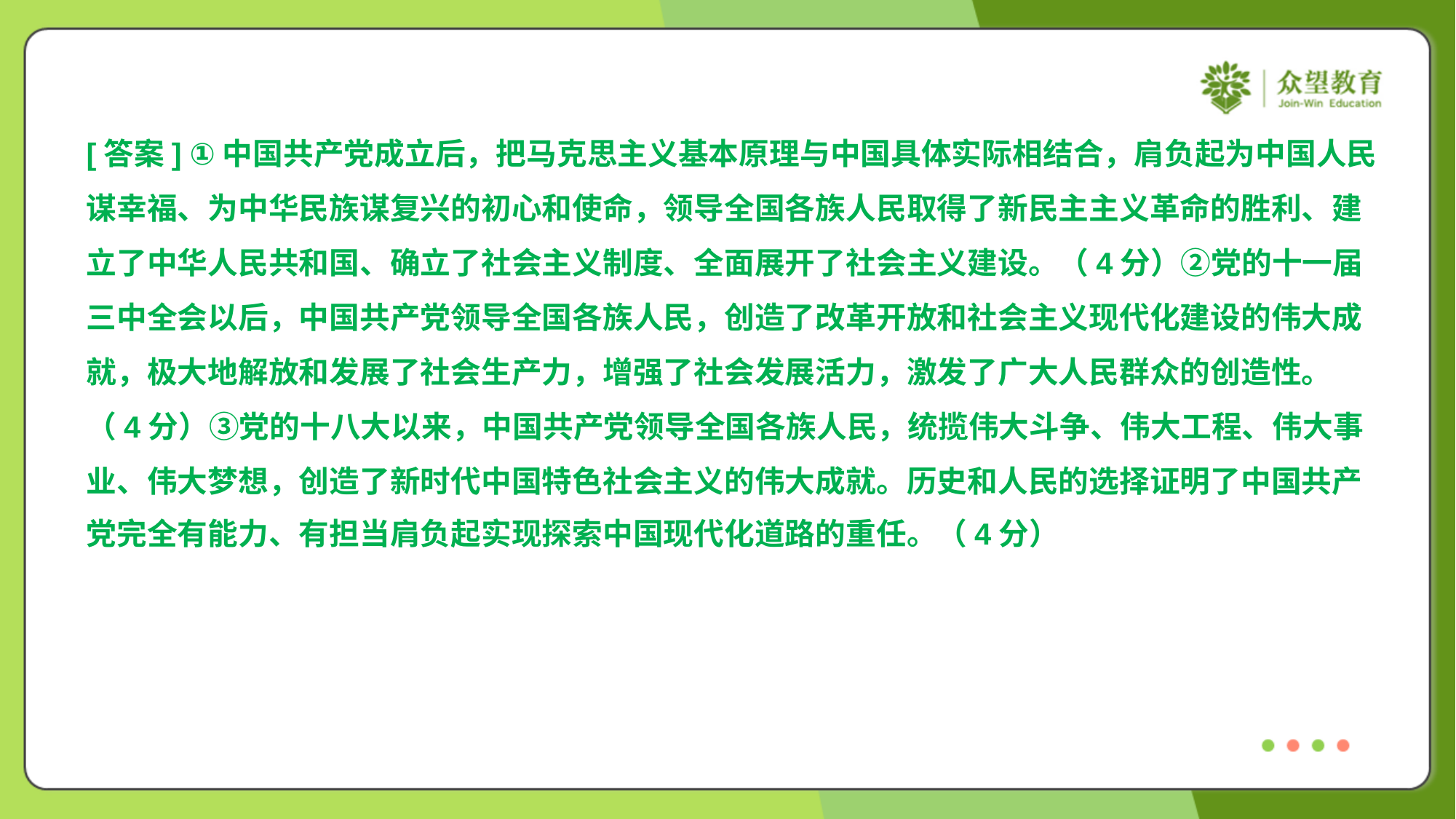

[答案] ①中国共产党成立后，把马克思主义基本原理与中国具体实际相结合，肩负起为中国人民
谋幸福、为中华民族谋复兴的初心和使命，领导全国各族人民取得了新民主主义革命的胜利、建
立了中华人民共和国、确立了社会主义制度、全面展开了社会主义建设。（4分）②党的十一届
三中全会以后，中国共产党领导全国各族人民，创造了改革开放和社会主义现代化建设的伟大成
就，极大地解放和发展了社会生产力，增强了社会发展活力，激发了广大人民群众的创造性。
（4分）③党的十八大以来，中国共产党领导全国各族人民，统揽伟大斗争、伟大工程、伟大事
业、伟大梦想，创造了新时代中国特色社会主义的伟大成就。历史和人民的选择证明了中国共产
党完全有能力、有担当肩负起实现探索中国现代化道路的重任。（4分）